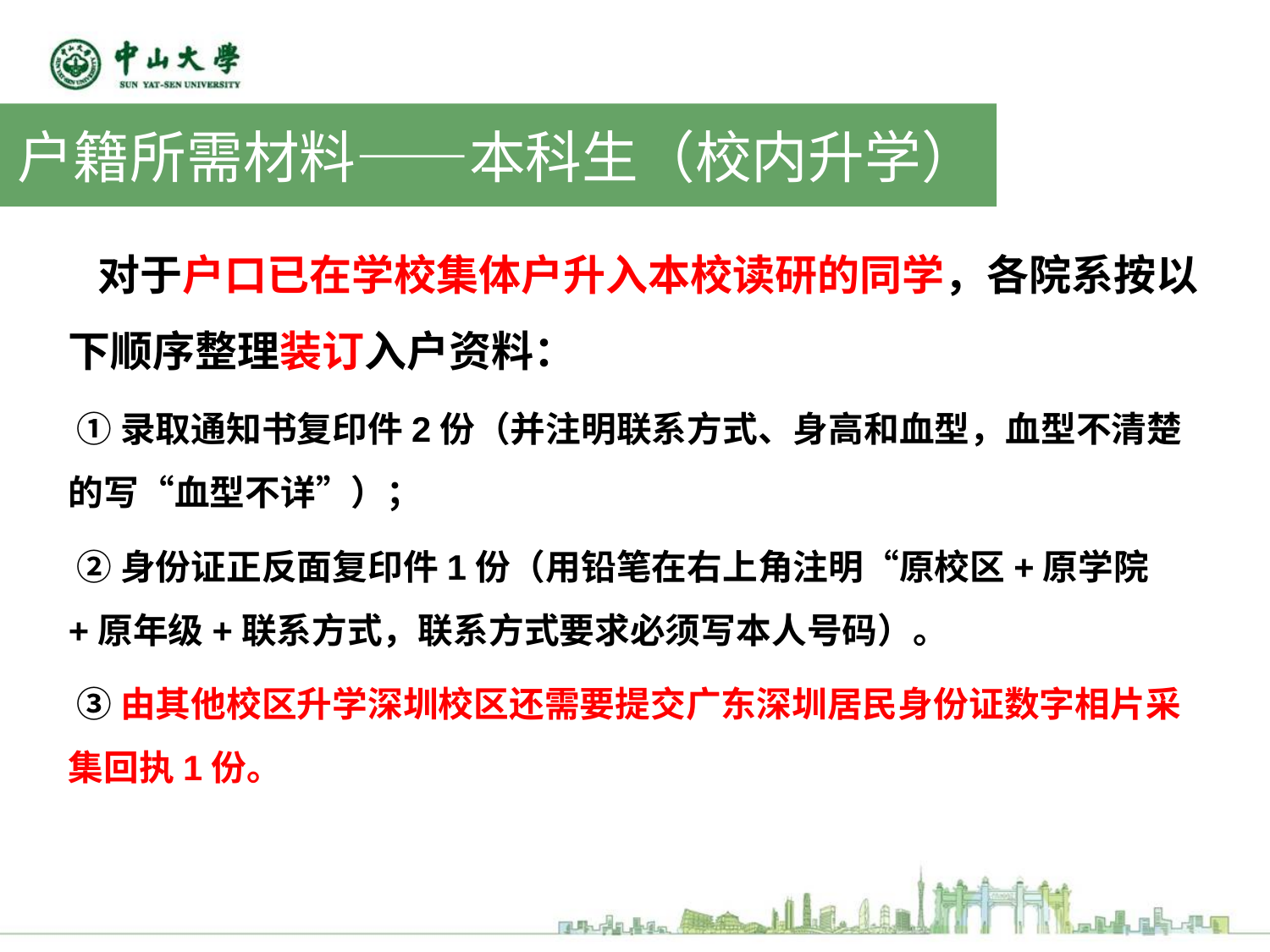

户籍所需材料——本科生（校内升学）
  对于户口已在学校集体户升入本校读研的同学，各院系按以下顺序整理装订入户资料：
 ①录取通知书复印件2份（并注明联系方式、身高和血型，血型不清楚的写“血型不详”）；
 ②身份证正反面复印件1份（用铅笔在右上角注明“原校区+原学院+原年级+联系方式，联系方式要求必须写本人号码）。
 ③由其他校区升学深圳校区还需要提交广东深圳居民身份证数字相片采集回执1份。